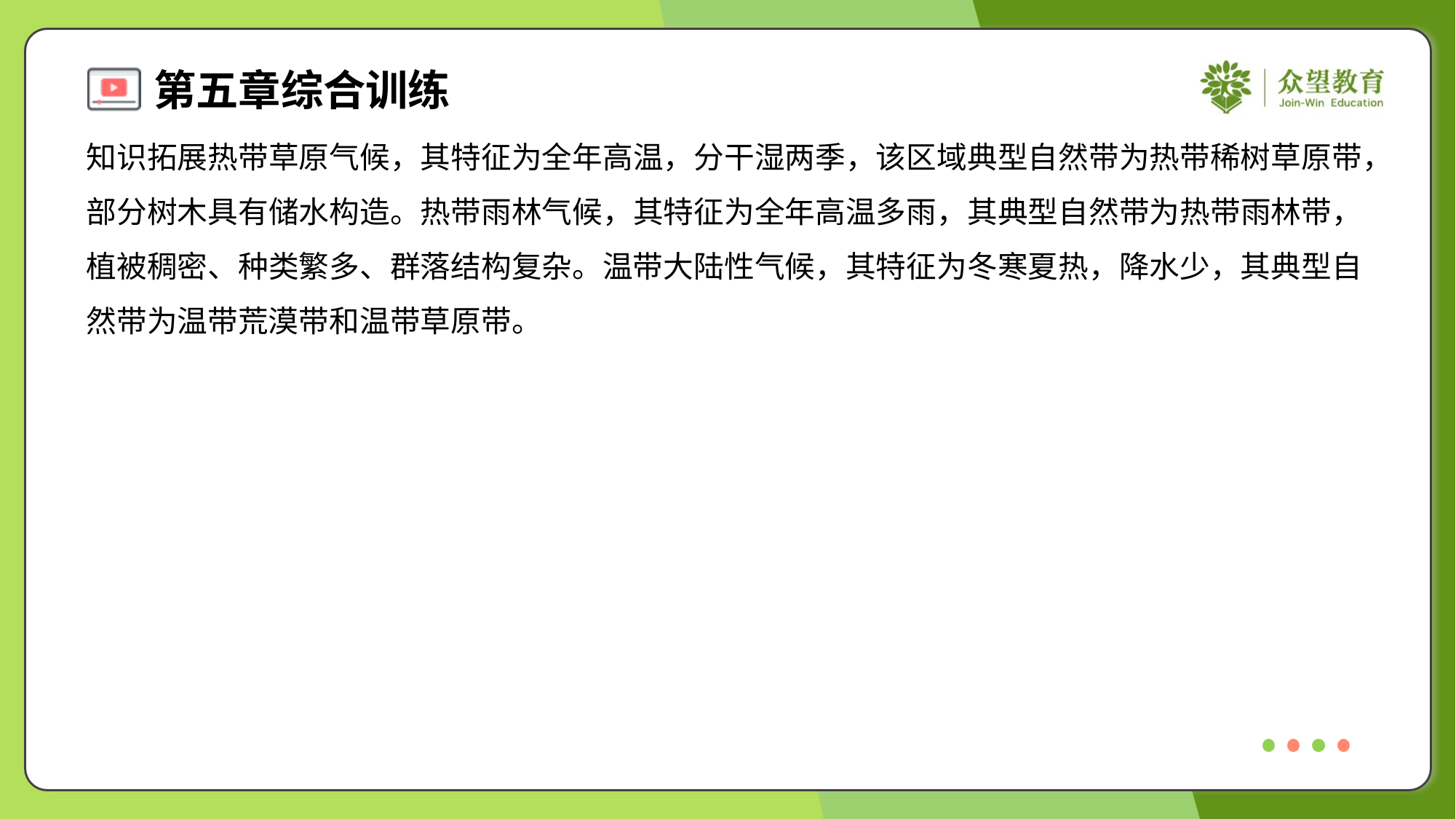

知识拓展热带草原气候，其特征为全年高温，分干湿两季，该区域典型自然带为热带稀树草原带，
部分树木具有储水构造。热带雨林气候，其特征为全年高温多雨，其典型自然带为热带雨林带，
植被稠密、种类繁多、群落结构复杂。温带大陆性气候，其特征为冬寒夏热，降水少，其典型自
然带为温带荒漠带和温带草原带。